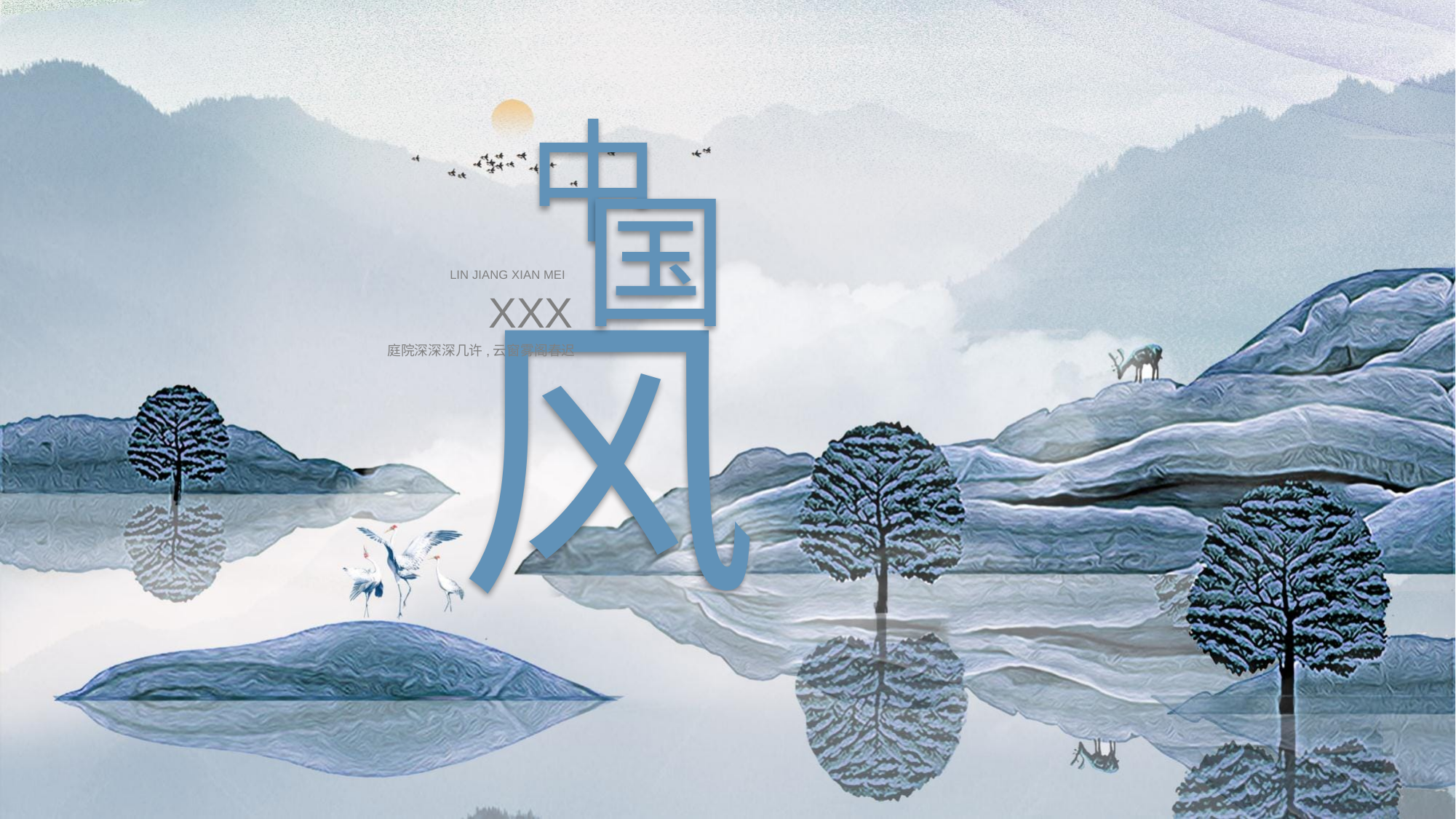

中
国
风
LIN JIANG XIAN MEI
XXX
庭院深深深几许,云窗雾阁春迟